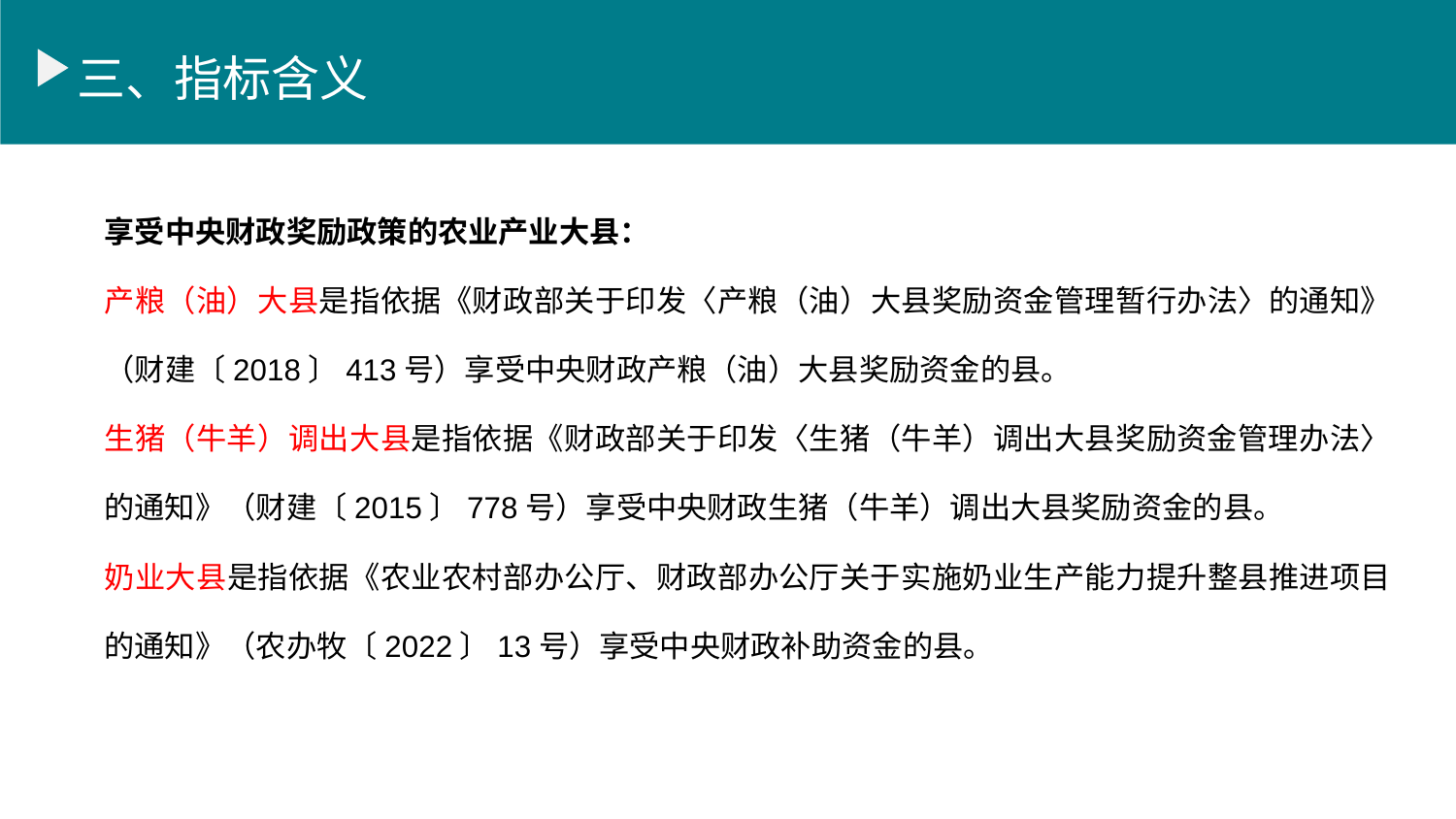

三、指标含义

享受中央财政奖励政策的农业产业大县：
产粮（油）大县是指依据《财政部关于印发〈产粮（油）大县奖励资金管理暂行办法〉的通知》（财建〔2018〕413号）享受中央财政产粮（油）大县奖励资金的县。
生猪（牛羊）调出大县是指依据《财政部关于印发〈生猪（牛羊）调出大县奖励资金管理办法〉的通知》（财建〔2015〕778号）享受中央财政生猪（牛羊）调出大县奖励资金的县。
奶业大县是指依据《农业农村部办公厅、财政部办公厅关于实施奶业生产能力提升整县推进项目的通知》（农办牧〔2022〕13号）享受中央财政补助资金的县。